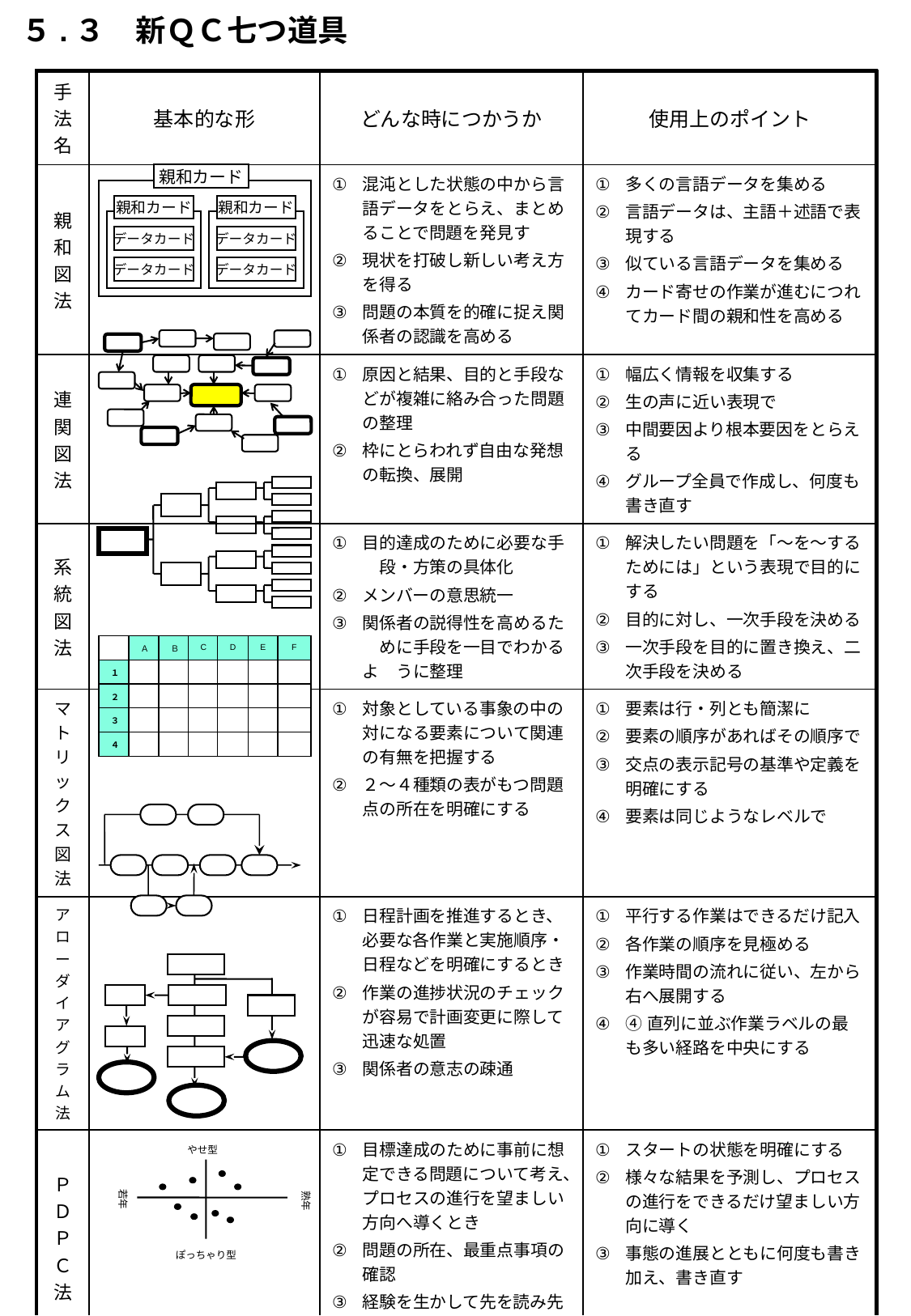

５.３　新ＱＣ七つ道具
| 手法名 | 基本的な形 | どんな時につかうか | 使用上のポイント |
| --- | --- | --- | --- |
| 親和図法 |  | 混沌とした状態の中から言語データをとらえ、まとめることで問題を発見す 現状を打破し新しい考え方を得る 問題の本質を的確に捉え関係者の認識を高める | 多くの言語データを集める 言語データは、主語＋述語で表現する 似ている言語データを集める カード寄せの作業が進むにつれてカード間の親和性を高める |
| 連関図法 |  | 原因と結果、目的と手段などが複雑に絡み合った問題の整理 枠にとらわれず自由な発想の転換、展開 | 幅広く情報を収集する 生の声に近い表現で 中間要因より根本要因をとらえる グループ全員で作成し、何度も書き直す |
| 系統図法 |  | 目的達成のために必要な手　段・方策の具体化 メンバーの意思統一 関係者の説得性を高めるた　めに手段を一目でわかるよ　うに整理 | 解決したい問題を「～を～するためには」という表現で目的にする 目的に対し、一次手段を決める 一次手段を目的に置き換え、二次手段を決める |
| マトリックス図法 |  | 対象としている事象の中の対になる要素について関連の有無を把握する ２～４種類の表がもつ問題点の所在を明確にする | 要素は行・列とも簡潔に 要素の順序があればその順序で 交点の表示記号の基準や定義を明確にする 要素は同じようなレベルで |
| アローダイアグラム法 |  | 日程計画を推進するとき、必要な各作業と実施順序・日程などを明確にするとき 作業の進捗状況のチェックが容易で計画変更に際して迅速な処置 関係者の意志の疎通 | 平行する作業はできるだけ記入 各作業の順序を見極める 作業時間の流れに従い、左から右へ展開する ④直列に並ぶ作業ラベルの最も多い経路を中央にする |
| ＰＤＰＣ法 |  | 目標達成のために事前に想定できる問題について考え、プロセスの進行を望ましい方向へ導くとき 問題の所在、最重点事項の 確認 経験を生かして先を読み先手をとる | スタートの状態を明確にする 様々な結果を予測し、プロセスの進行をできるだけ望ましい方向に導く 事態の進展とともに何度も書き加え、書き直す |
| マトリックス 　データ解析法 |  | 多くの要素から構成される収集した数値データを層別し、分類体系化して明確な結論を得たい | データを数値化する 数値化した多量のデータを相関係数を用いて類似性を求める 相互に相関関係の近いグループを集めて群にし、代表する概念を定める |
親和カード

親和カード
親和カード

データカード
データカード
データカード
データカード

|  | Ａ | Ｂ | C | D | E | F |
| --- | --- | --- | --- | --- | --- | --- |
| １ |  |  |  |  |  |  |
| ２ |  |  |  |  |  |  |
| ３ |  |  |  |  |  |  |
| ４ |  |  |  |  |  |  |

やせ型

若年

熟年

ぽっちゃり型